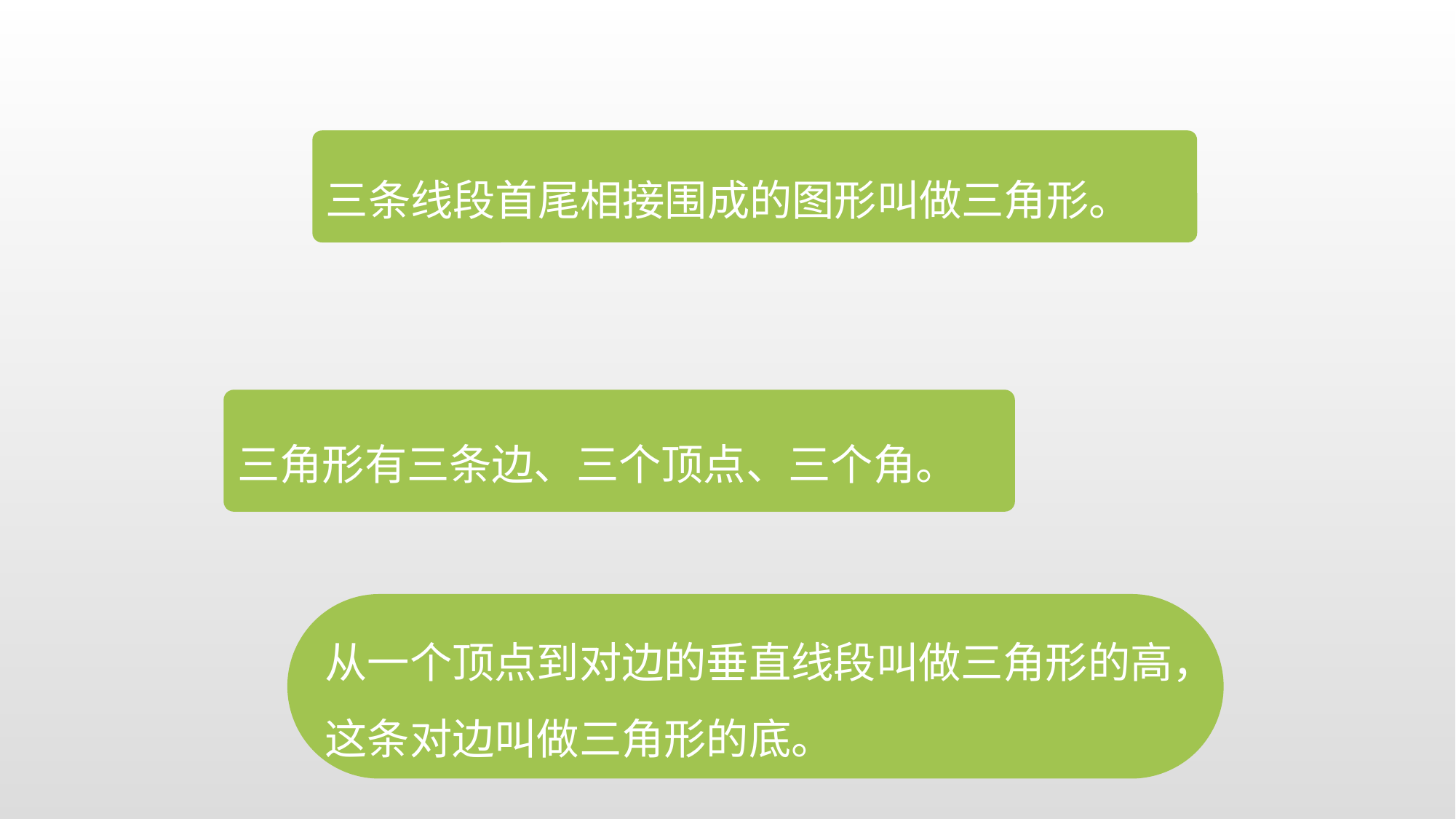

三条线段首尾相接围成的图形叫做三角形。
三角形有三条边、三个顶点、三个角。
从一个顶点到对边的垂直线段叫做三角形的高，这条对边叫做三角形的底。